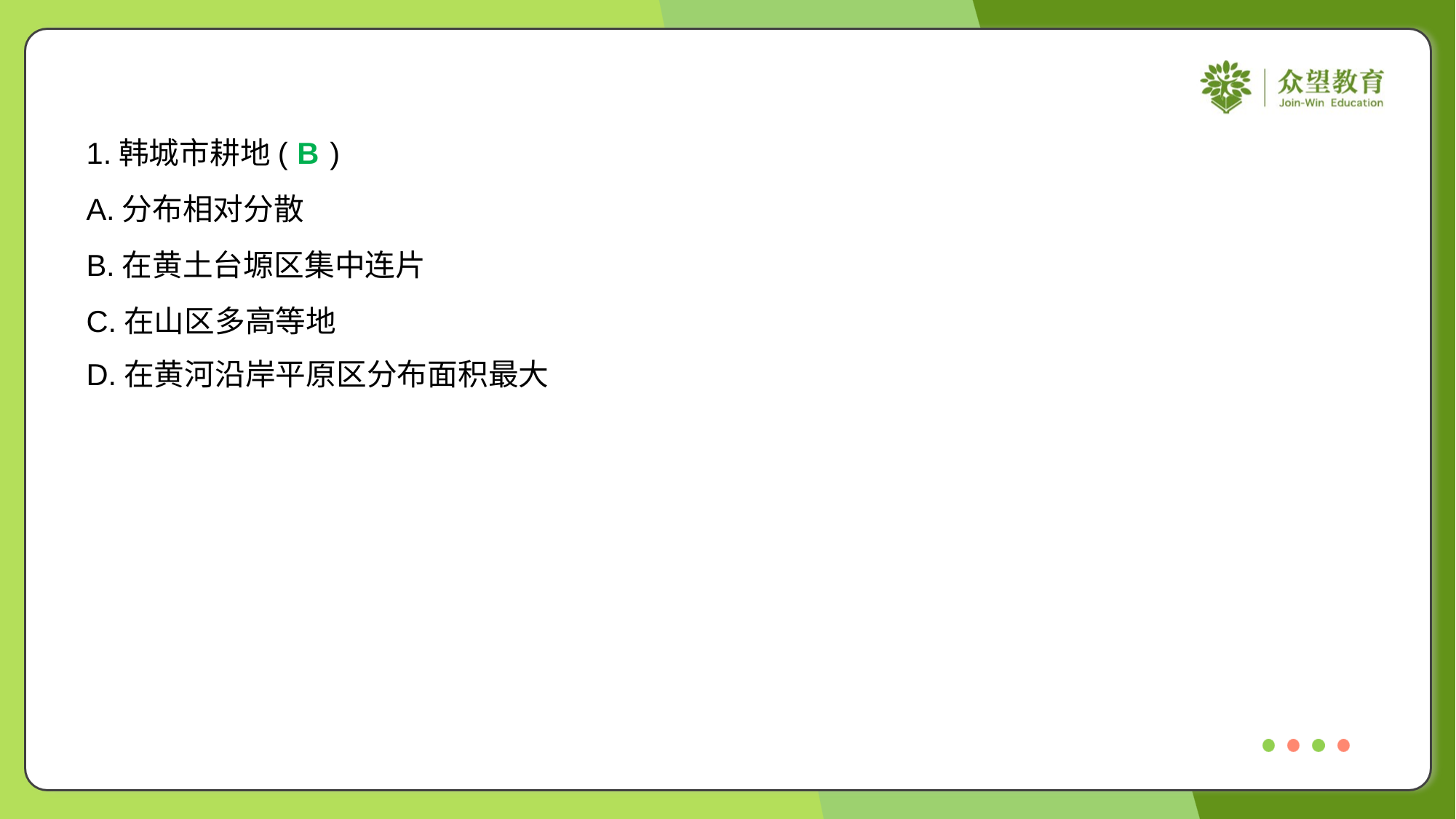

1.韩城市耕地(     )
B
A.分布相对分散
B.在黄土台塬区集中连片
C.在山区多高等地
D.在黄河沿岸平原区分布面积最大